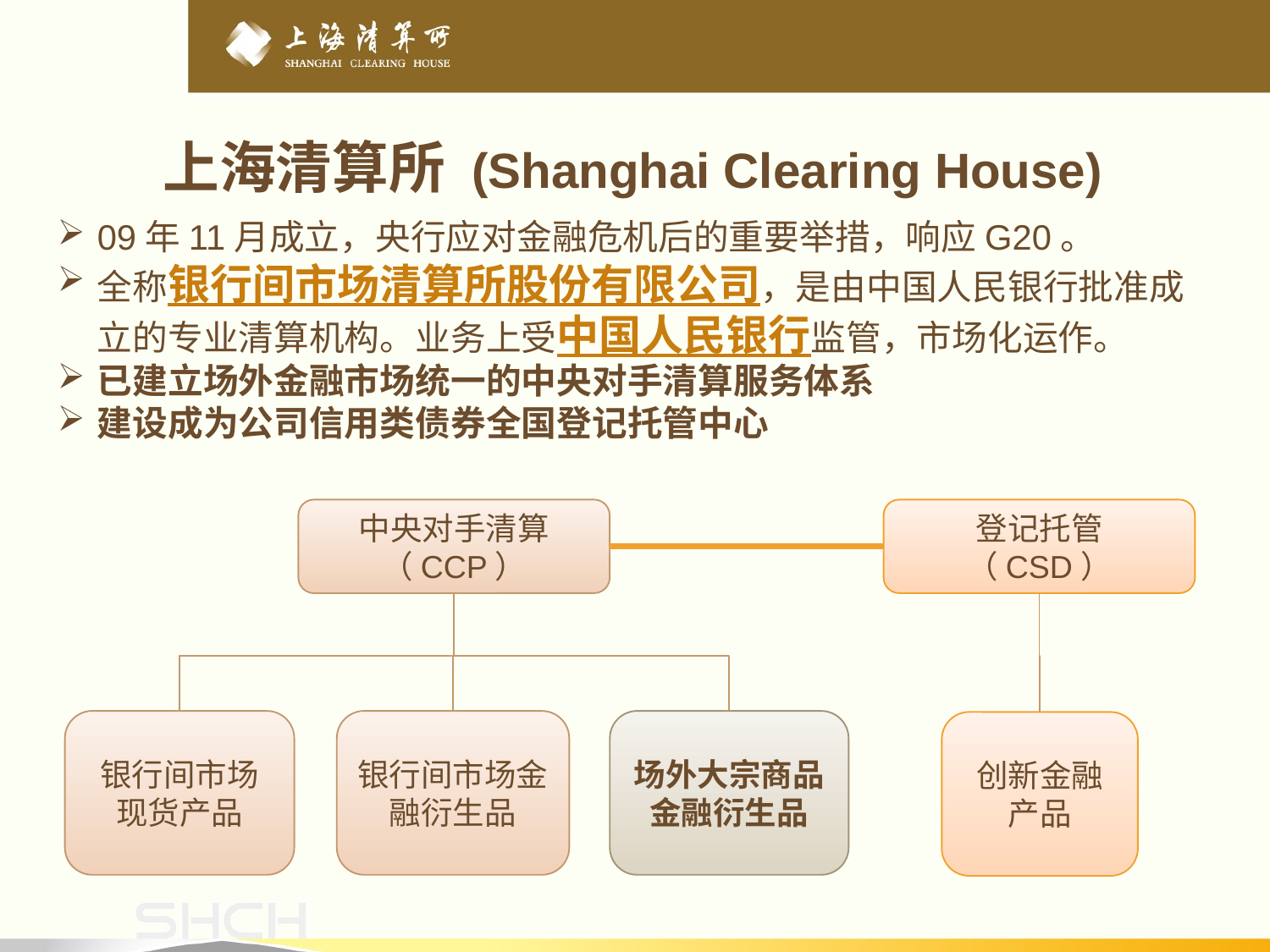

上海清算所 (Shanghai Clearing House)

09年11月成立，央行应对金融危机后的重要举措，响应G20。
全称银行间市场清算所股份有限公司，是由中国人民银行批准成立的专业清算机构。业务上受中国人民银行监管，市场化运作。
已建立场外金融市场统一的中央对手清算服务体系
建设成为公司信用类债券全国登记托管中心
登记托管
（CSD）
中央对手清算
（CCP）
银行间市场现货产品
银行间市场金融衍生品
场外大宗商品
金融衍生品
创新金融产品